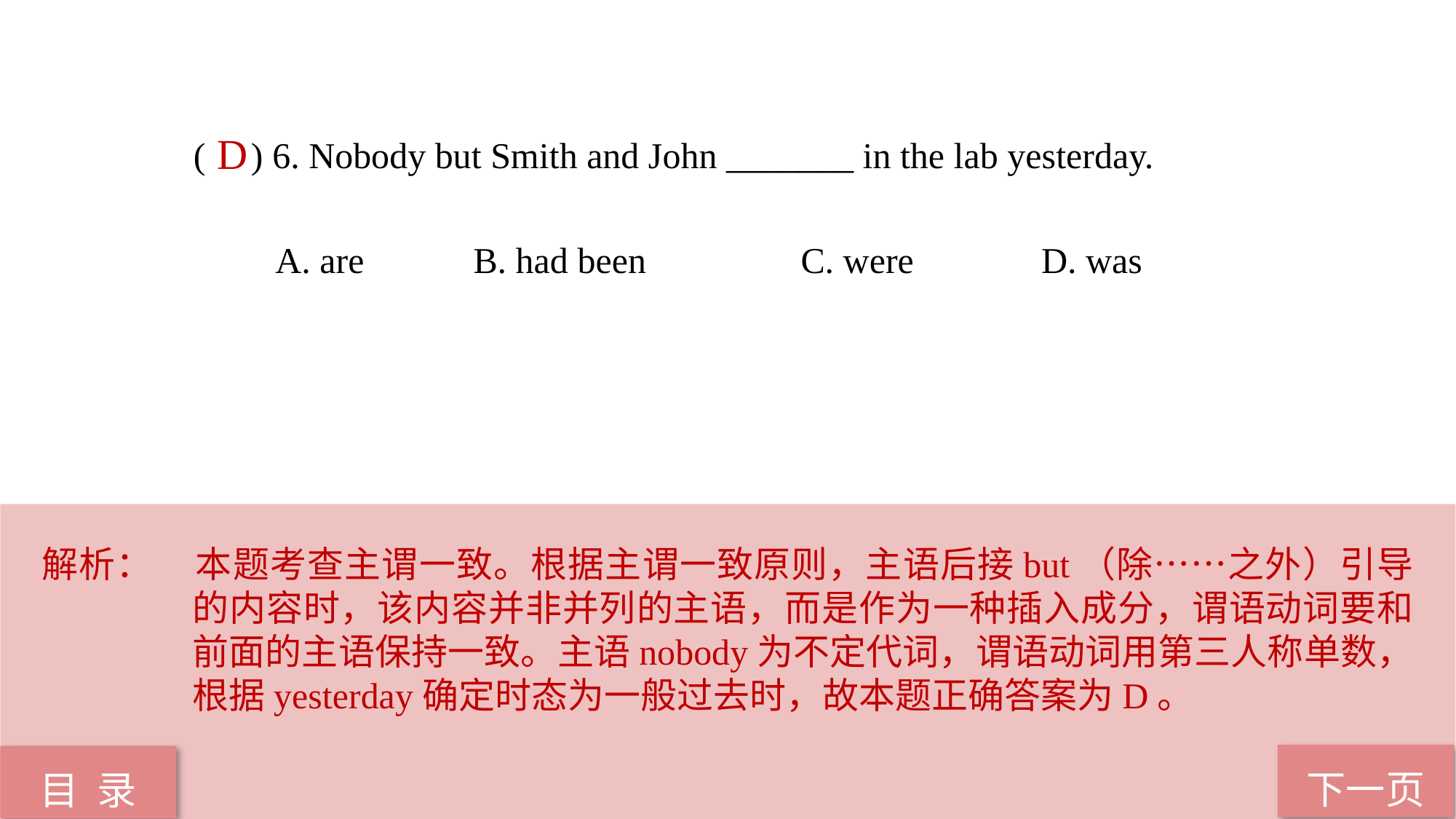

(     ) 6. Nobody but Smith and John _______ in the lab yesterday.

         A. are            B. had been                 C. were              D. was
D
解析：	本题考查主谓一致。根据主谓一致原则，主语后接but（除……之外）引导的内容时，该内容并非并列的主语，而是作为一种插入成分，谓语动词要和前面的主语保持一致。主语nobody为不定代词，谓语动词用第三人称单数，根据yesterday确定时态为一般过去时，故本题正确答案为D。